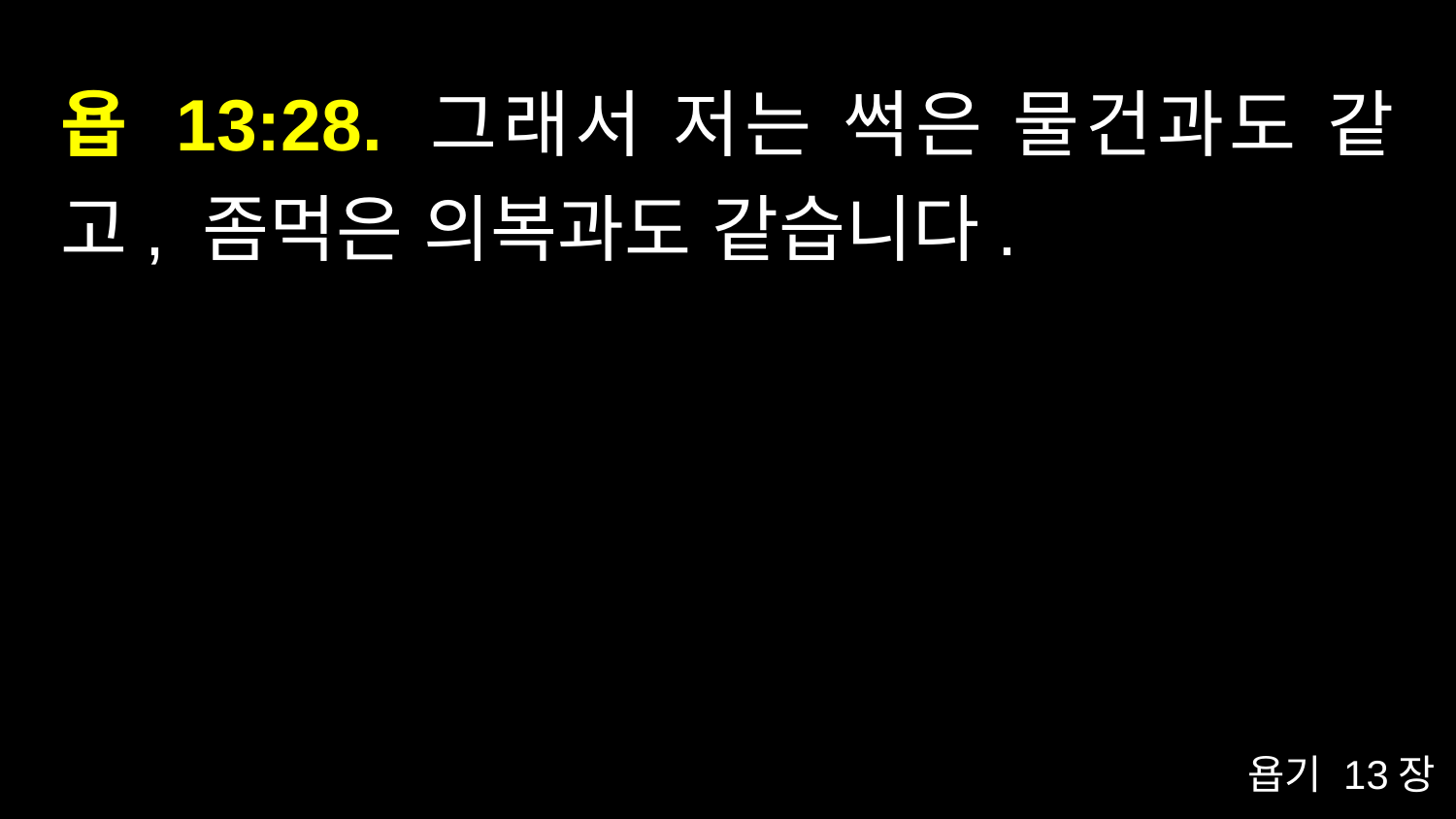

# 욥 13:28. 그래서 저는 썩은 물건과도 같고, 좀먹은 의복과도 같습니다.
욥기 13장